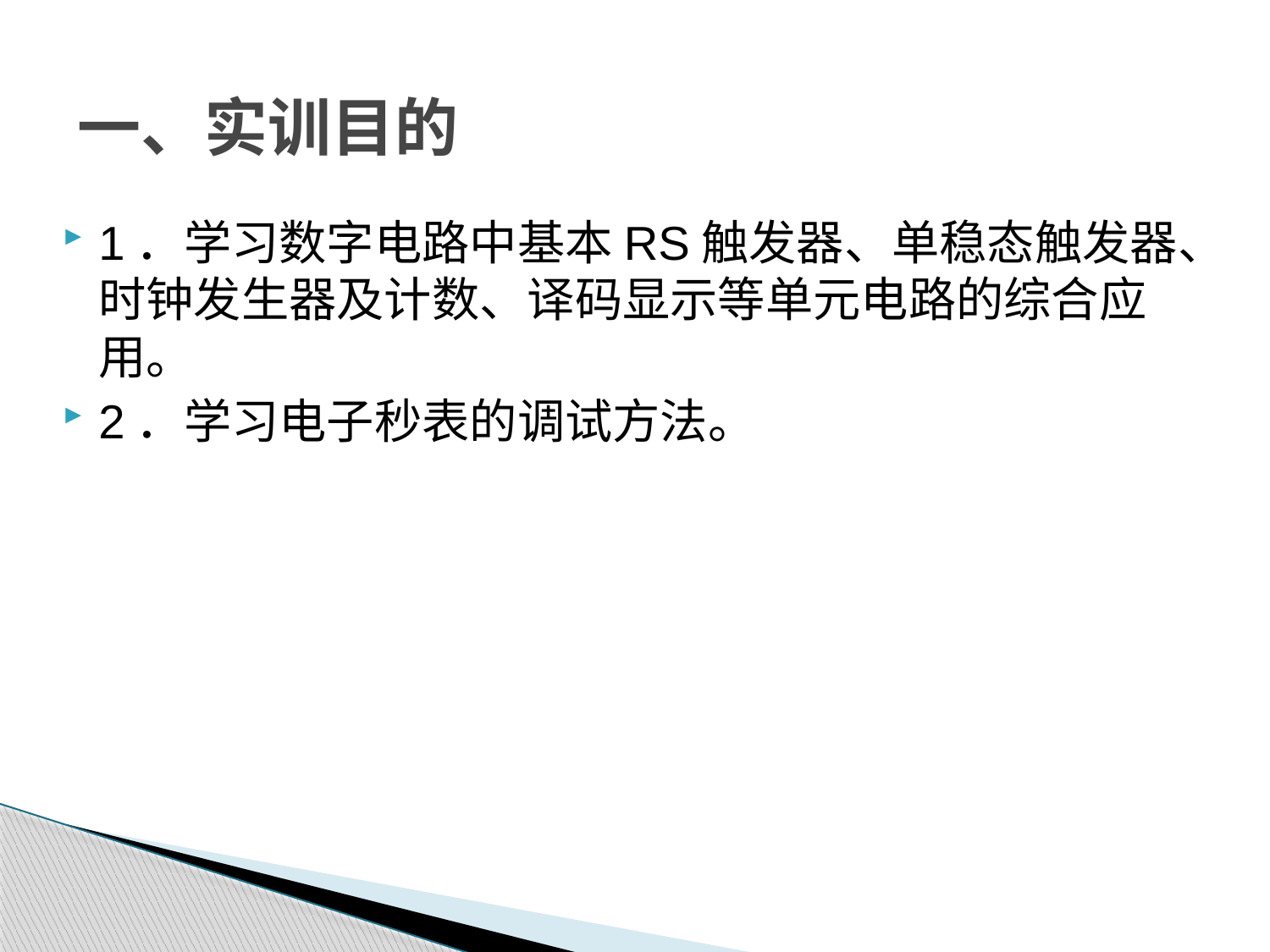

# 一、实训目的
1．学习数字电路中基本RS触发器、单稳态触发器、时钟发生器及计数、译码显示等单元电路的综合应用。
2．学习电子秒表的调试方法。